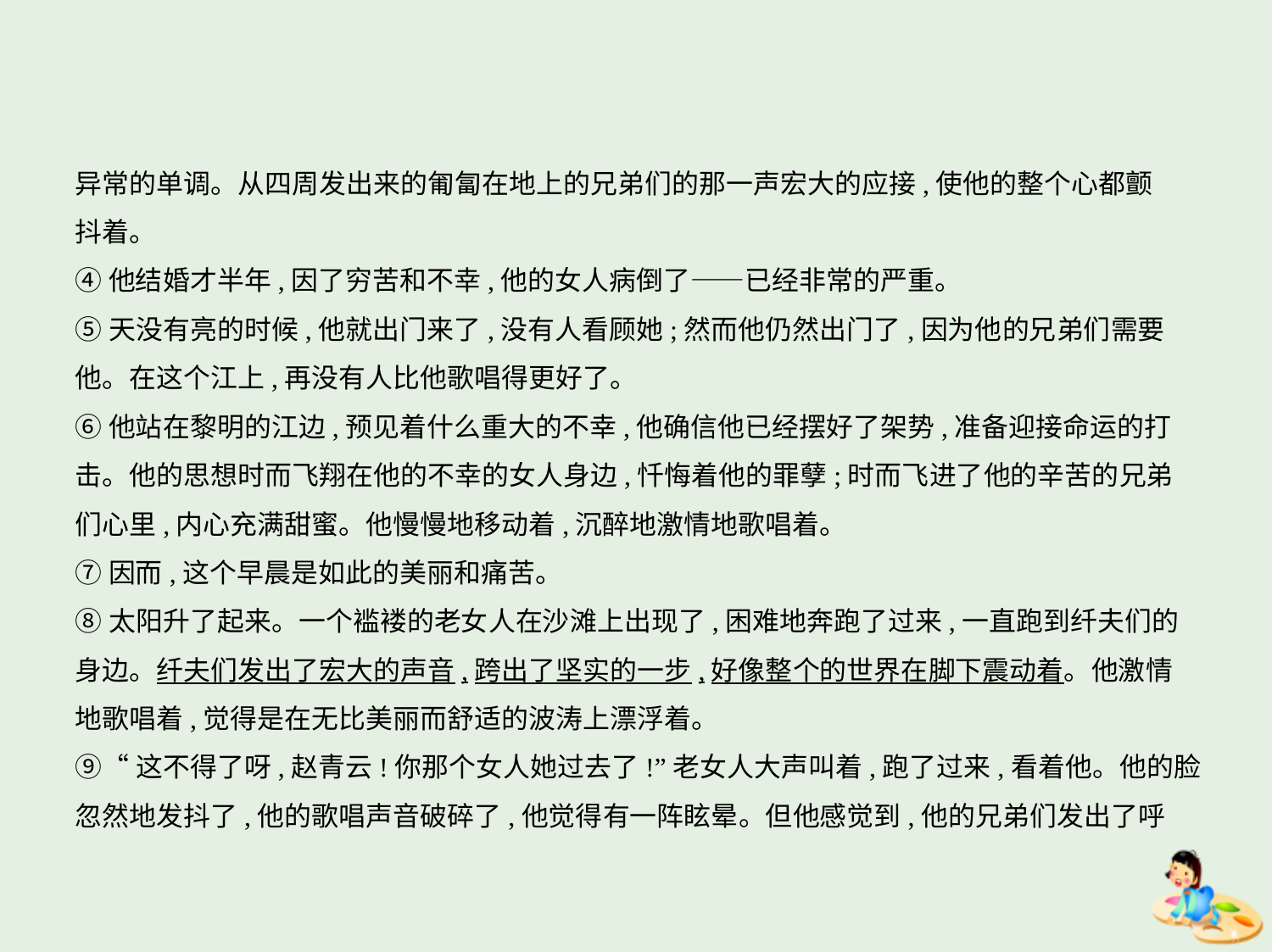

异常的单调。从四周发出来的匍匐在地上的兄弟们的那一声宏大的应接,使他的整个心都颤
抖着。
④他结婚才半年,因了穷苦和不幸,他的女人病倒了——已经非常的严重。
⑤天没有亮的时候,他就出门来了,没有人看顾她;然而他仍然出门了,因为他的兄弟们需要
他。在这个江上,再没有人比他歌唱得更好了。
⑥他站在黎明的江边,预见着什么重大的不幸,他确信他已经摆好了架势,准备迎接命运的打
击。他的思想时而飞翔在他的不幸的女人身边,忏悔着他的罪孽;时而飞进了他的辛苦的兄弟
们心里,内心充满甜蜜。他慢慢地移动着,沉醉地激情地歌唱着。
⑦因而,这个早晨是如此的美丽和痛苦。
⑧太阳升了起来。一个褴褛的老女人在沙滩上出现了,困难地奔跑了过来,一直跑到纤夫们的
身边。纤夫们发出了宏大的声音,跨出了坚实的一步,好像整个的世界在脚下震动着。他激情
地歌唱着,觉得是在无比美丽而舒适的波涛上漂浮着。
⑨“这不得了呀,赵青云!你那个女人她过去了!”老女人大声叫着,跑了过来,看着他。他的脸
忽然地发抖了,他的歌唱声音破碎了,他觉得有一阵眩晕。但他感觉到,他的兄弟们发出了呼